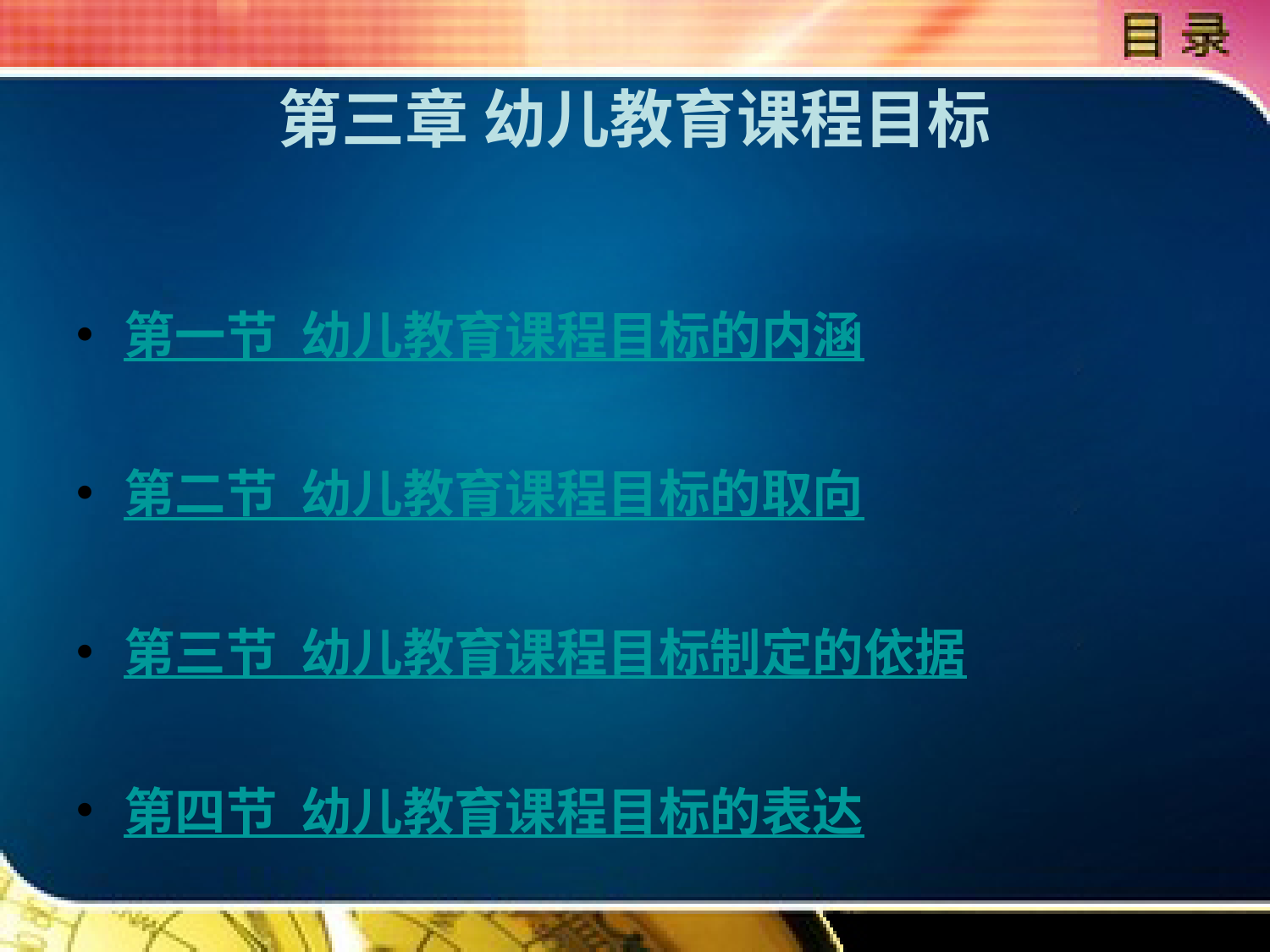

# 第三章 幼儿教育课程目标
第一节  幼儿教育课程目标的内涵
第二节  幼儿教育课程目标的取向
第三节  幼儿教育课程目标制定的依据
第四节  幼儿教育课程目标的表达